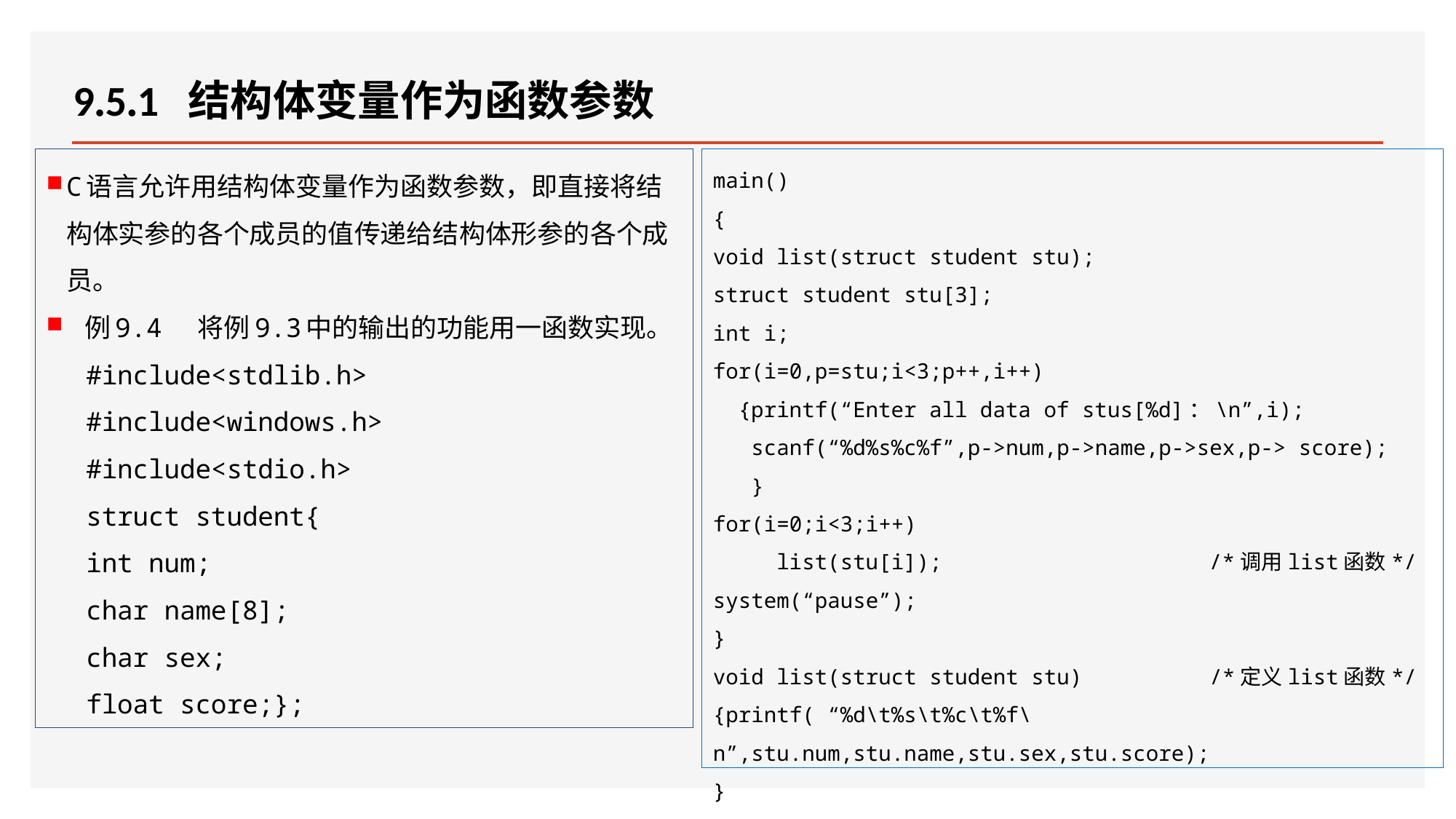

# 9.5.1  结构体变量作为函数参数
C语言允许用结构体变量作为函数参数，即直接将结构体实参的各个成员的值传递给结构体形参的各个成员。
例9.4  将例9.3中的输出的功能用一函数实现。
#include<stdlib.h>
#include<windows.h>
#include<stdio.h>
struct student{
int num;
char name[8];
char sex;
float score;};
main()
{
void list(struct student stu);
struct student stu[3];
int i;
for(i=0,p=stu;i<3;p++,i++)
  {printf(“Enter all data of stus[%d]：\n”,i);
   scanf(“%d%s%c%f”,p->num,p->name,p->sex,p-> score);
   }
for(i=0;i<3;i++)
     list(stu[i]);                     /*调用list函数*/
system(“pause”);
}
void list(struct student stu)          /*定义list函数*/
{printf( “%d\t%s\t%c\t%f\n”,stu.num,stu.name,stu.sex,stu.score);
}